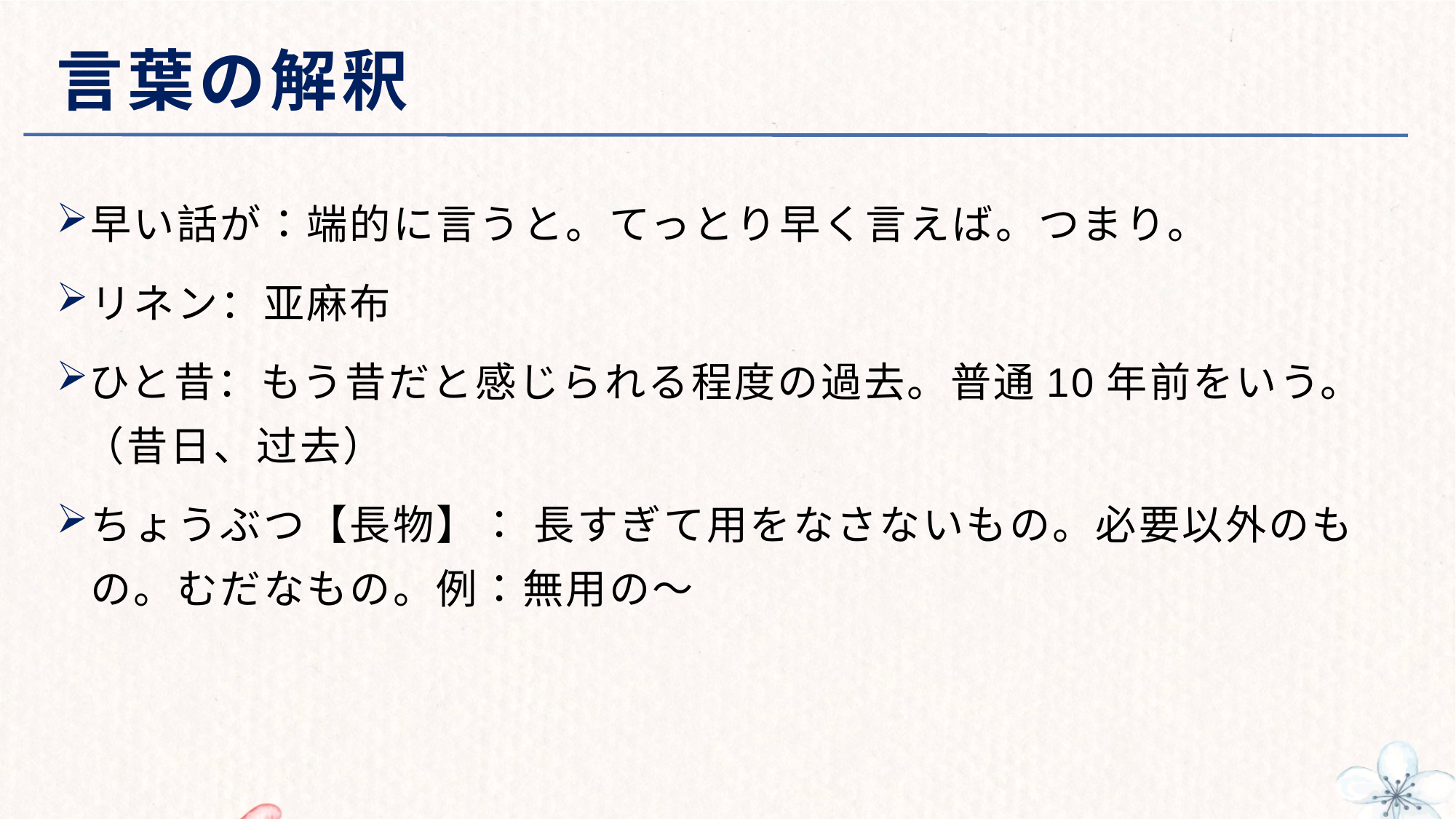

# 言葉の解釈
早い話が：端的に言うと。てっとり早く言えば。つまり。
リネン：亚麻布
ひと昔：もう昔だと感じられる程度の過去。普通10年前をいう。（昔日、过去）
ちょうぶつ【長物】： 長すぎて用をなさないもの。必要以外のもの。むだなもの。例：無用の～